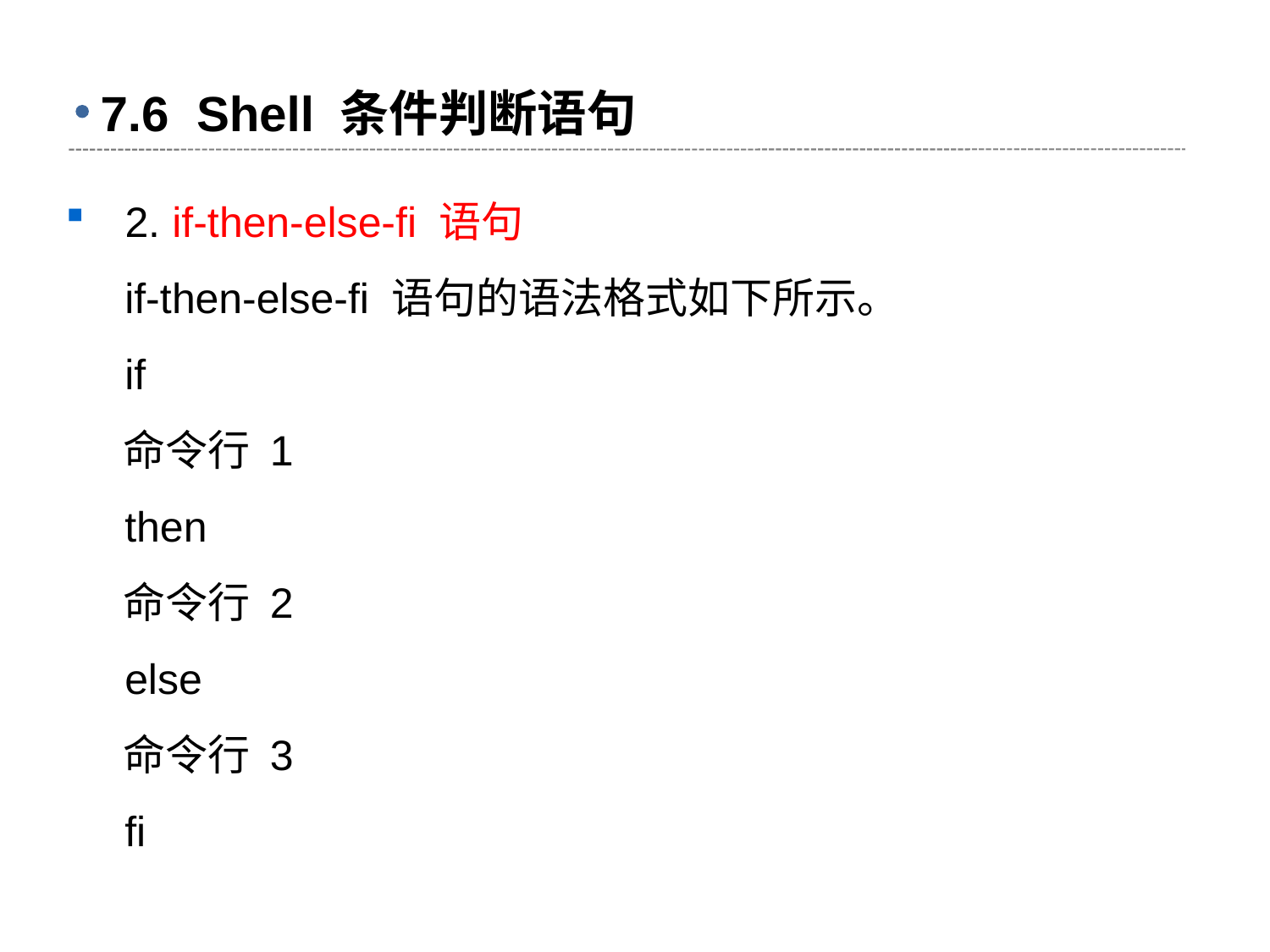

# 7.6  Shell 条件判断语句
 2. if-then-else-fi 语句
     if-then-else-fi 语句的语法格式如下所示。
     if
     命令行 1
     then
     命令行 2
     else
     命令行 3
     fi